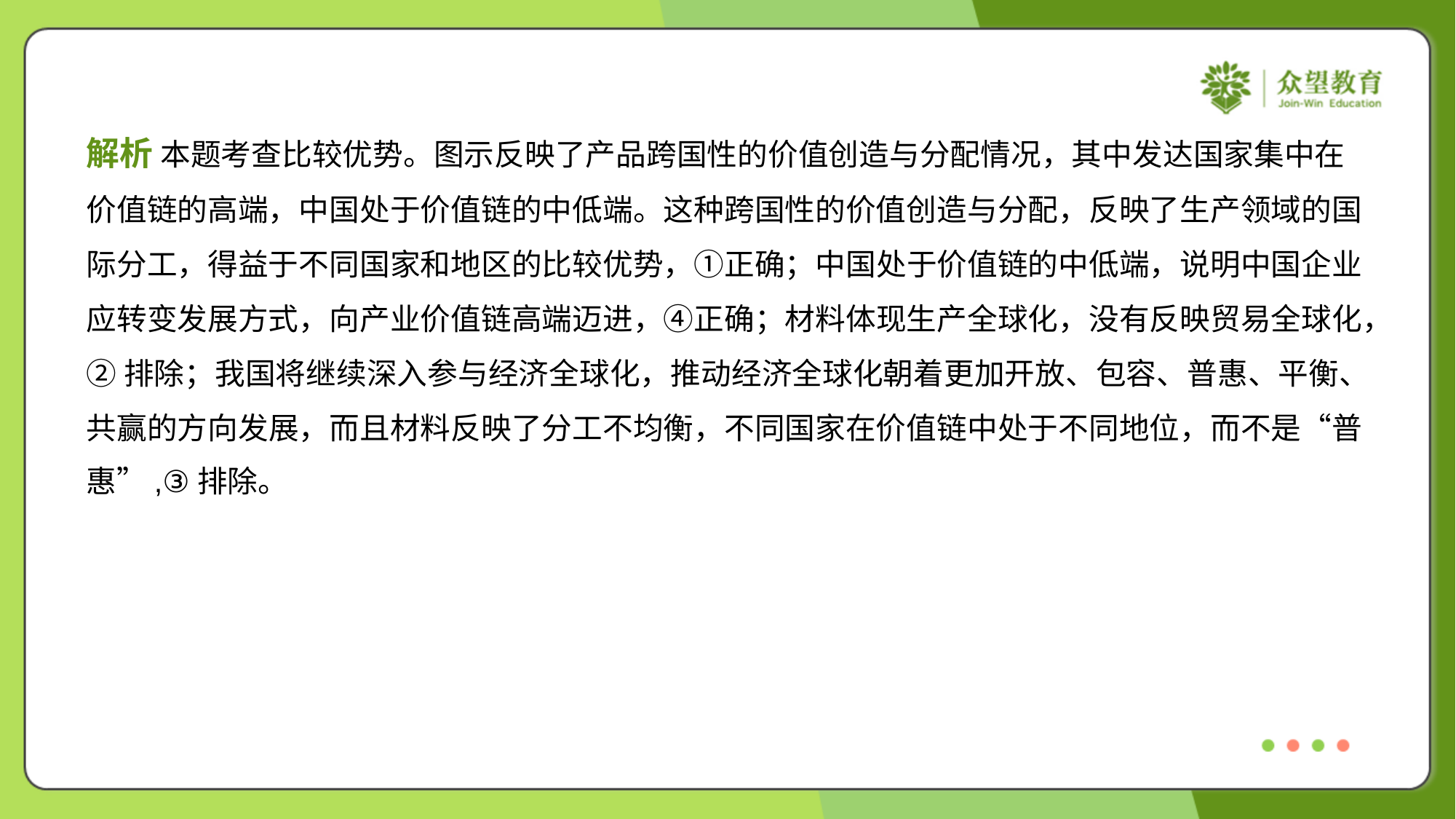

解析 本题考查比较优势。图示反映了产品跨国性的价值创造与分配情况，其中发达国家集中在
价值链的高端，中国处于价值链的中低端。这种跨国性的价值创造与分配，反映了生产领域的国
际分工，得益于不同国家和地区的比较优势，①正确；中国处于价值链的中低端，说明中国企业
应转变发展方式，向产业价值链高端迈进，④正确；材料体现生产全球化，没有反映贸易全球化，
②排除；我国将继续深入参与经济全球化，推动经济全球化朝着更加开放、包容、普惠、平衡、
共赢的方向发展，而且材料反映了分工不均衡，不同国家在价值链中处于不同地位，而不是“普
惠”,③排除。